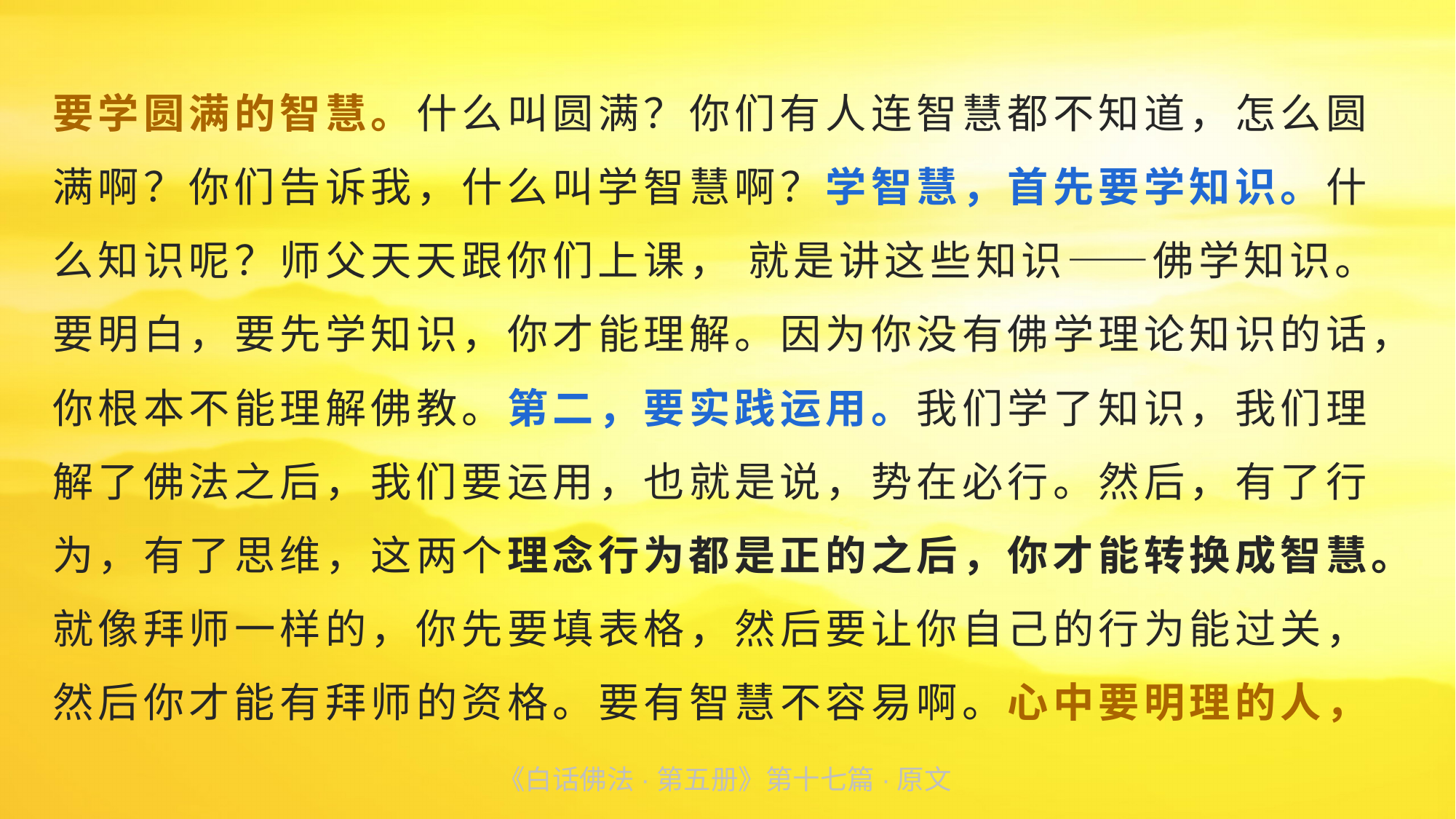

要学圆满的智慧。什么叫圆满？你们有人连智慧都不知道，怎么圆满啊？你们告诉我，什么叫学智慧啊？学智慧，首先要学知识。什么知识呢？师父天天跟你们上课， 就是讲这些知识——佛学知识。要明白，要先学知识，你才能理解。因为你没有佛学理论知识的话，你根本不能理解佛教。第二，要实践运用。我们学了知识，我们理解了佛法之后，我们要运用，也就是说，势在必行。然后，有了行为，有了思维，这两个理念行为都是正的之后，你才能转换成智慧。就像拜师一样的，你先要填表格，然后要让你自己的行为能过关，然后你才能有拜师的资格。要有智慧不容易啊。心中要明理的人，
《白话佛法·第五册》第十七篇·原文